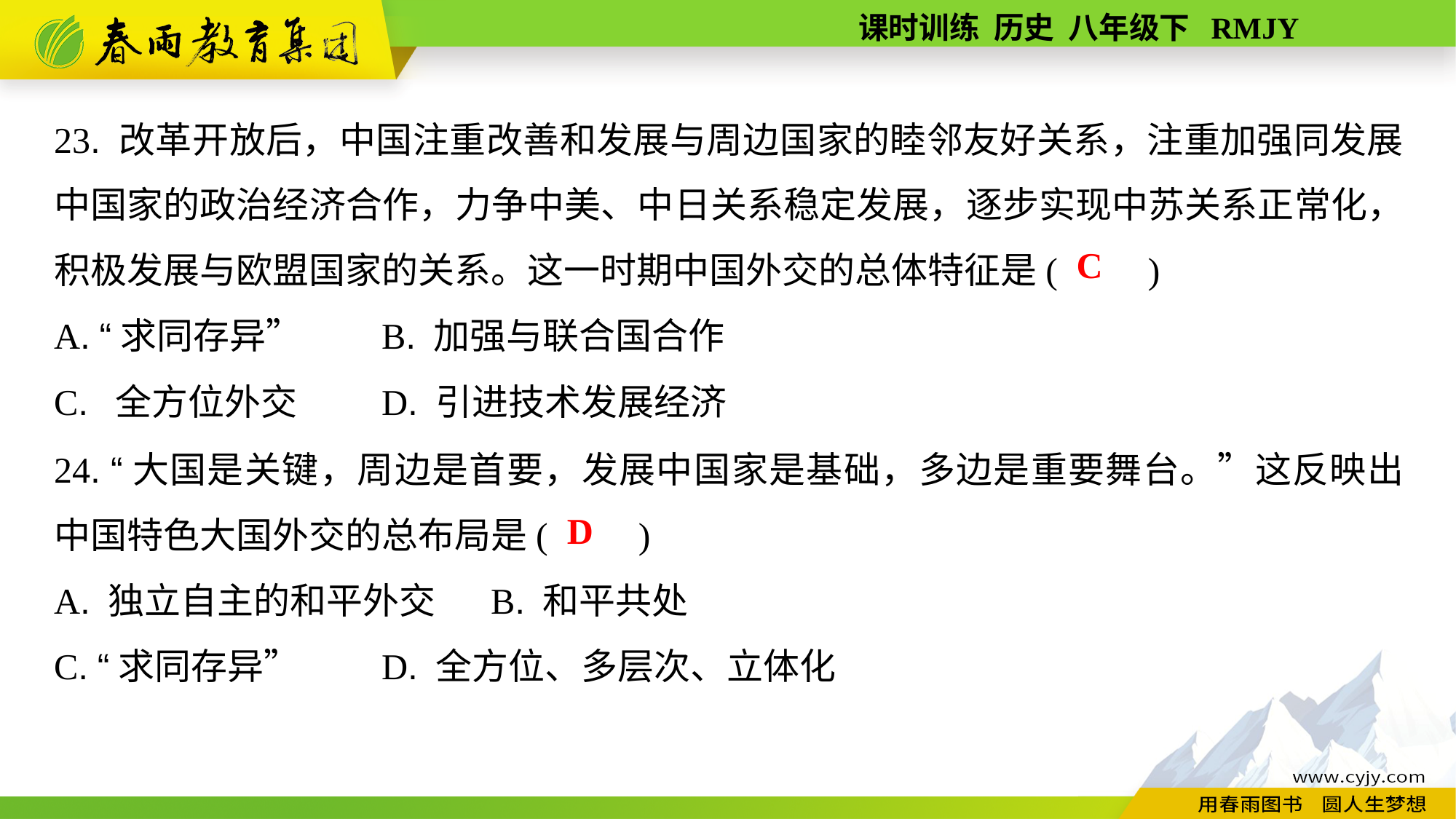

23. 改革开放后，中国注重改善和发展与周边国家的睦邻友好关系，注重加强同发展中国家的政治经济合作，力争中美、中日关系稳定发展，逐步实现中苏关系正常化，积极发展与欧盟国家的关系。这一时期中国外交的总体特征是(　　)
A. “求同存异”	B. 加强与联合国合作
C.  全方位外交	D. 引进技术发展经济
C
24. “大国是关键，周边是首要，发展中国家是基础，多边是重要舞台。”这反映出中国特色大国外交的总布局是(　　)
A. 独立自主的和平外交	B. 和平共处
C. “求同存异”	D. 全方位、多层次、立体化
D